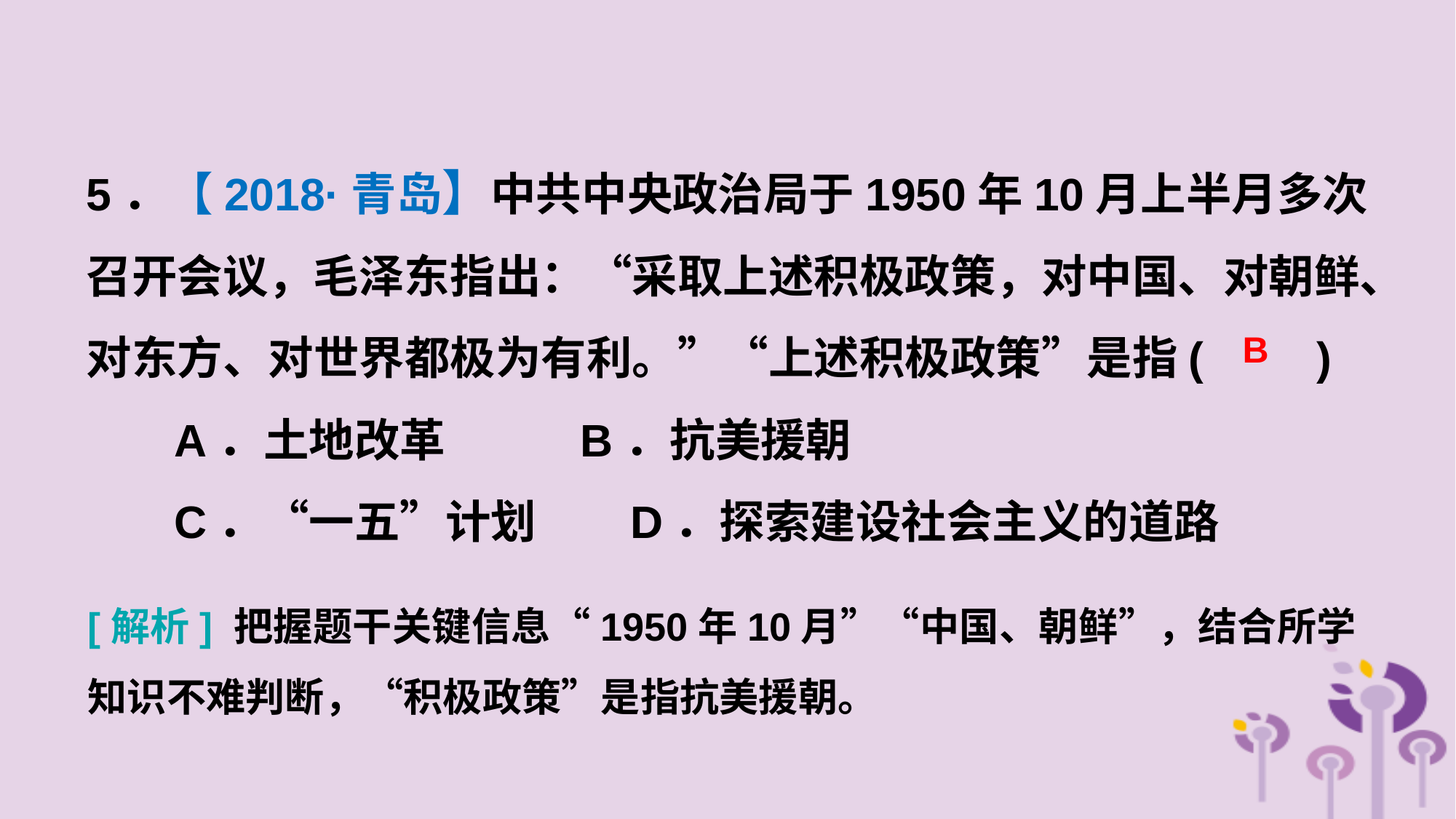

5．【2018·青岛】中共中央政治局于1950年10月上半月多次召开会议，毛泽东指出：“采取上述积极政策，对中国、对朝鲜、对东方、对世界都极为有利。”“上述积极政策”是指(　　)
       A．土地改革            B．抗美援朝
       C．“一五”计划        D．探索建设社会主义的道路
B
[解析] 把握题干关键信息“1950年10月”“中国、朝鲜”，结合所学知识不难判断，“积极政策”是指抗美援朝。